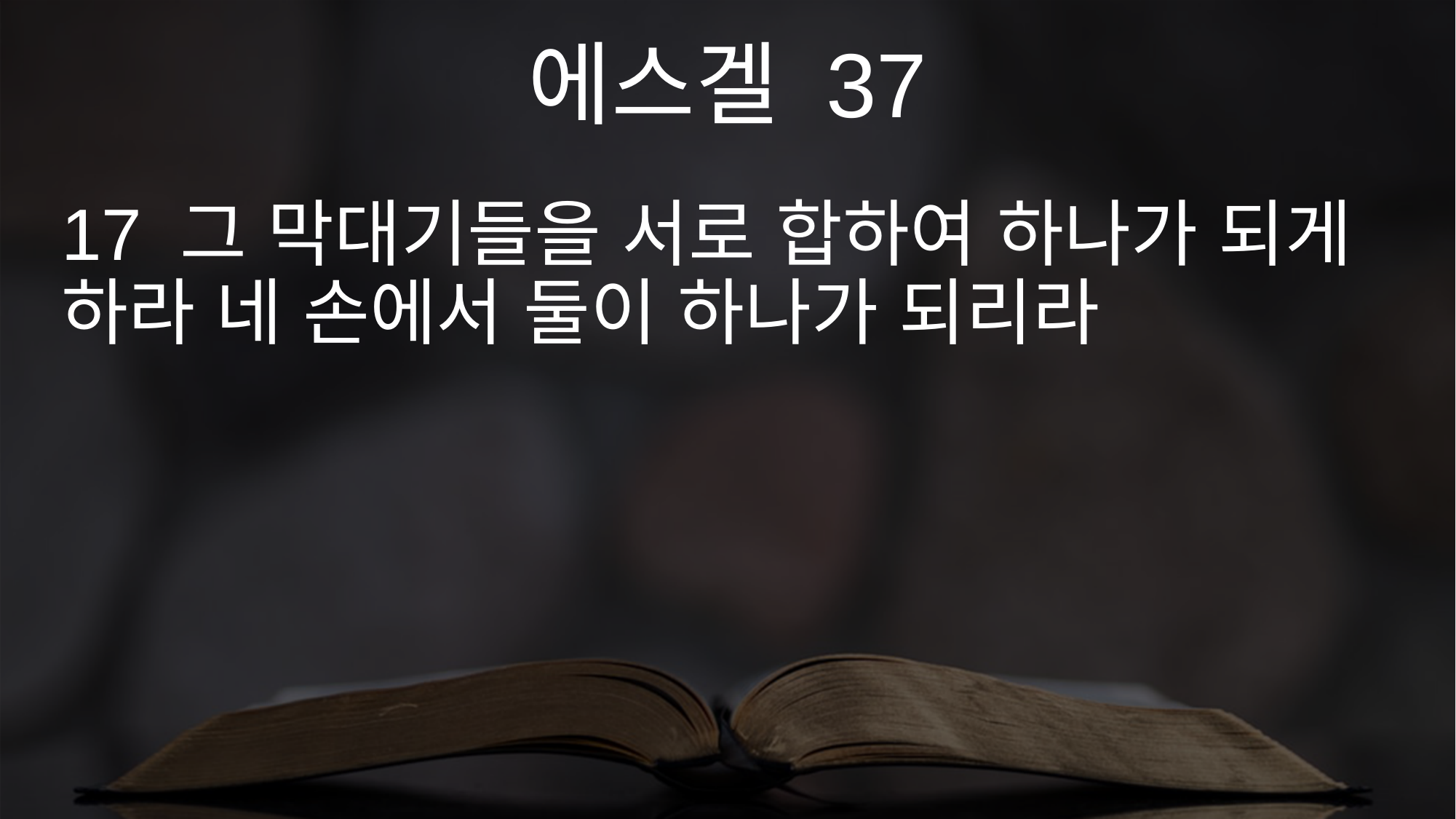

에스겔 37
17 그 막대기들을 서로 합하여 하나가 되게 하라 네 손에서 둘이 하나가 되리라